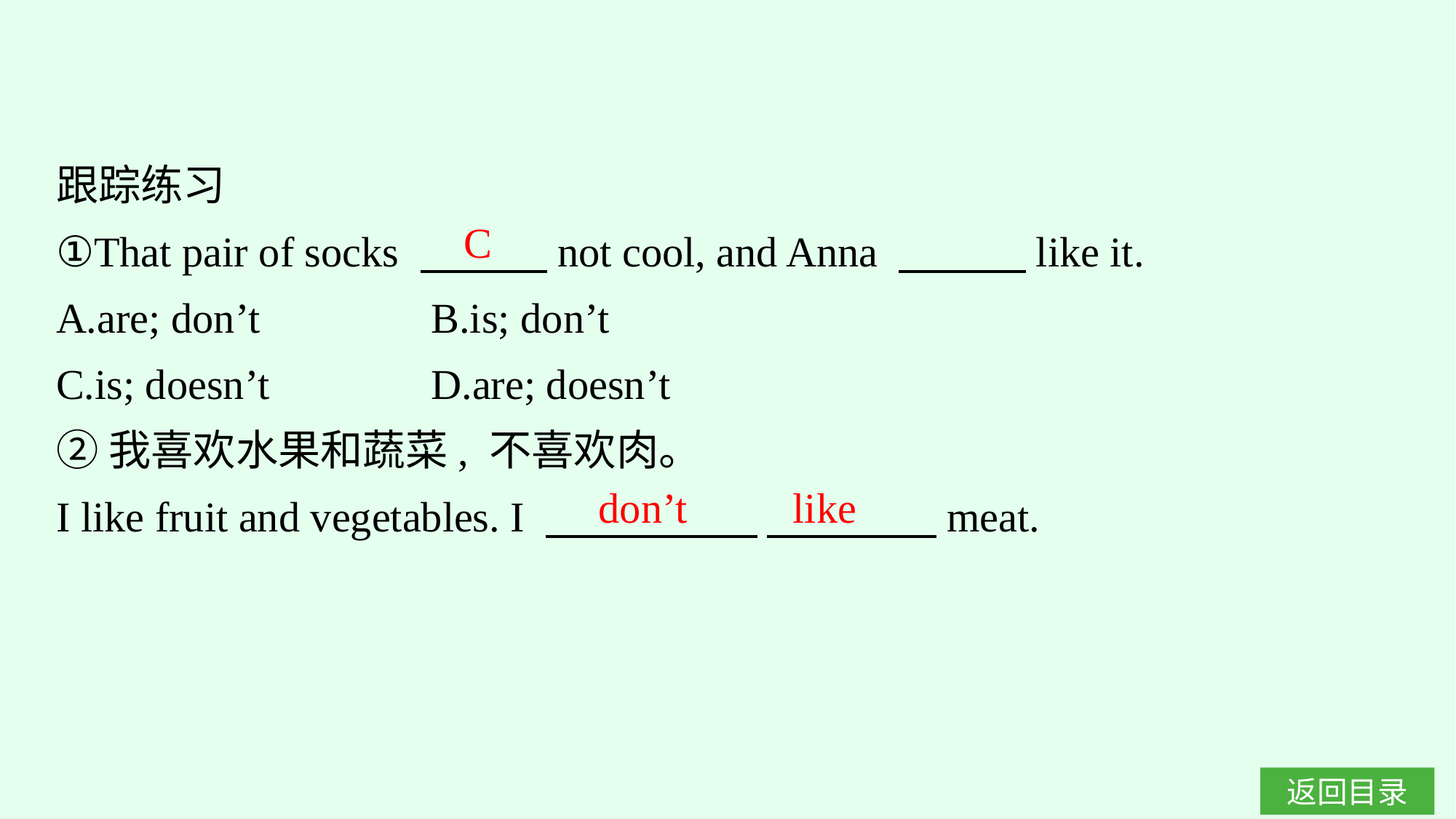

跟踪练习
①That pair of socks 　　　not cool, and Anna 　　　like it.
A.are; don’t　　　	B.is; don’t
C.is; doesn’t		D.are; doesn’t
②我喜欢水果和蔬菜, 不喜欢肉。
I like fruit and vegetables. I 　　　　　 　　　　meat.
C
don’t          like